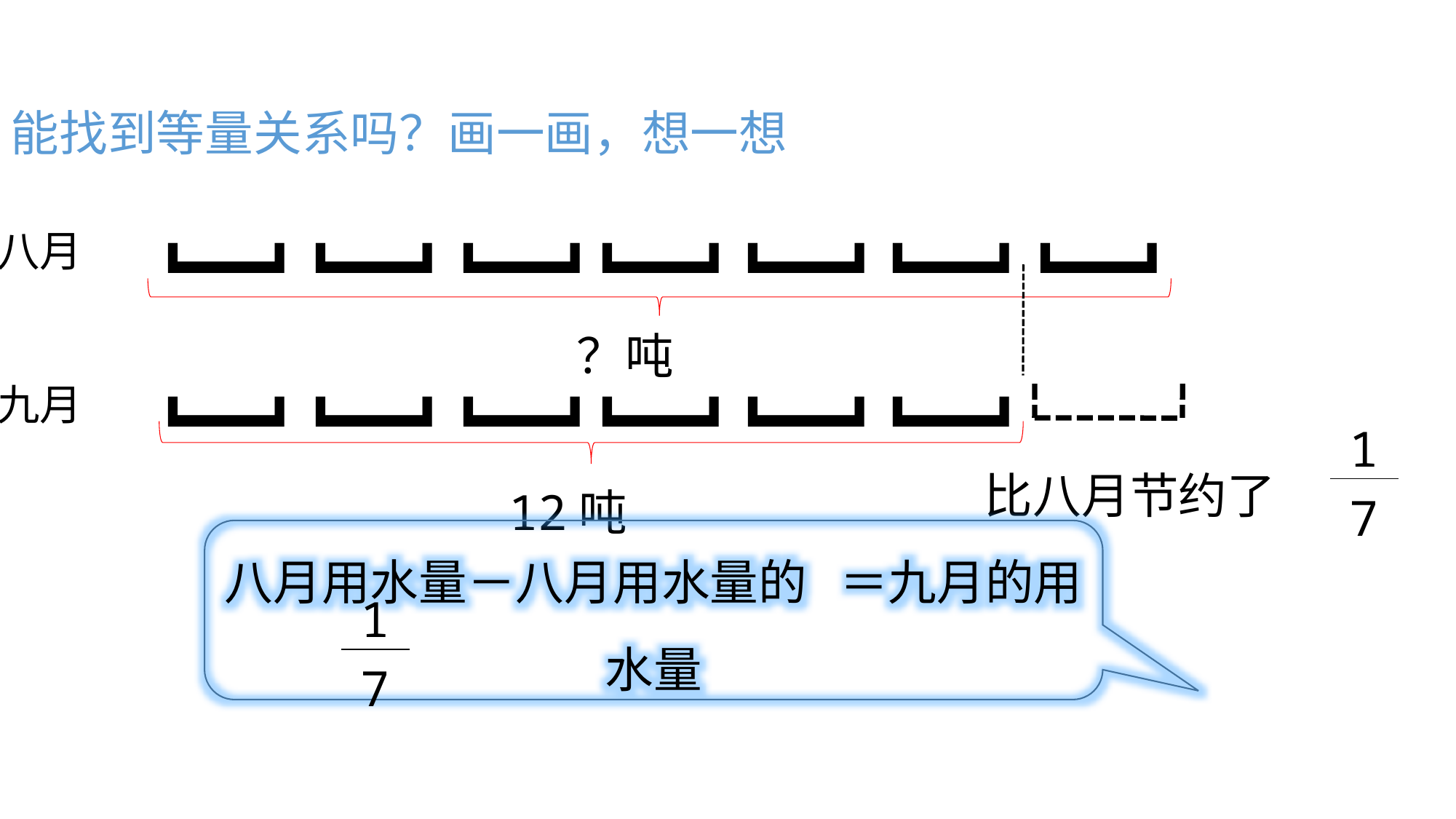

能找到等量关系吗？画一画，想一想
八月
]
]
]
]
]
]
]
？吨
九月
]
]
]
]
]
]
| 1 |
| --- |
| 7 |
比八月节约了
12吨
八月用水量－八月用水量的   ＝九月的用水量
| 1 |
| --- |
| 7 |